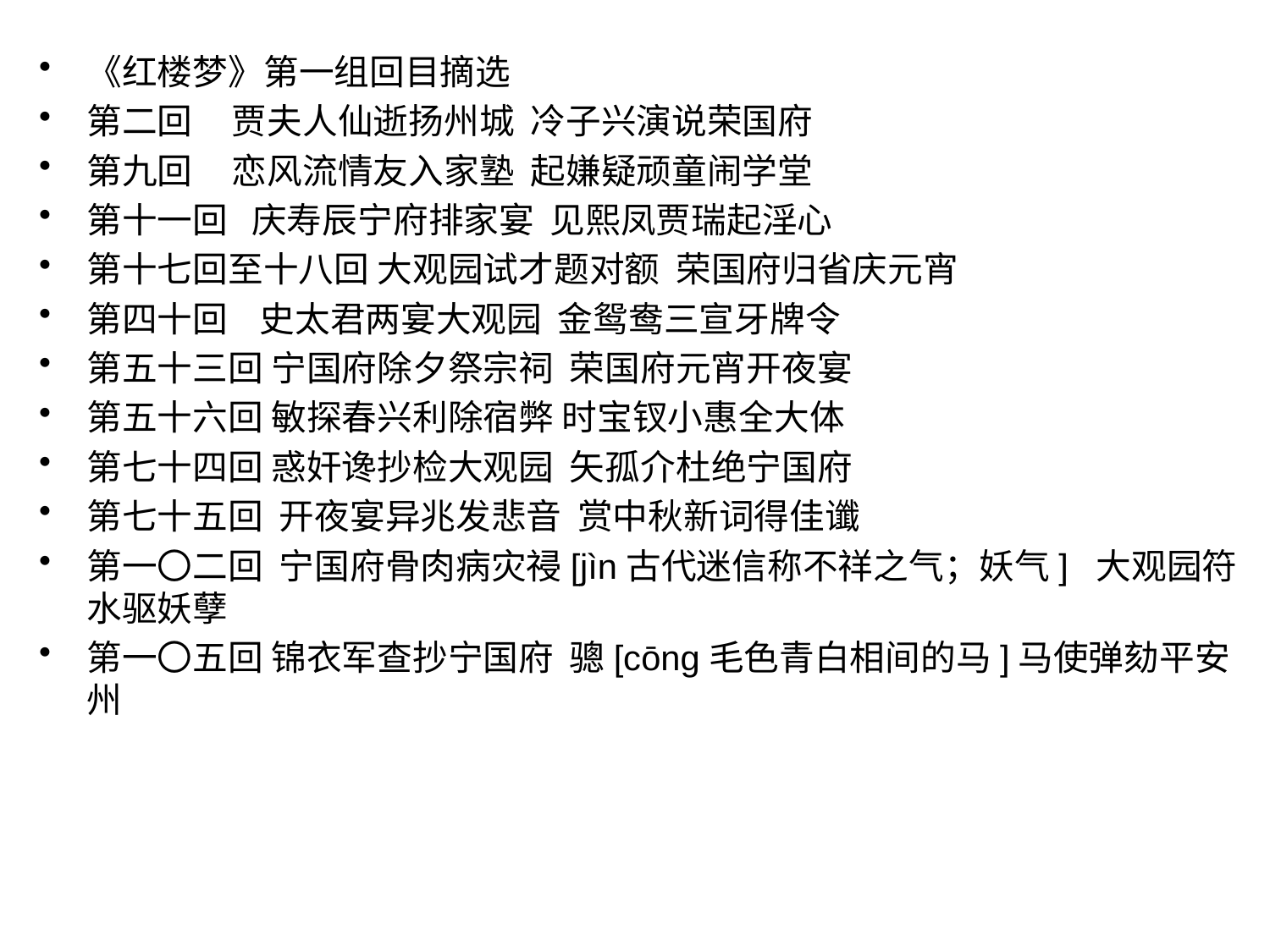

#
《红楼梦》第一组回目摘选
第二回     贾夫人仙逝扬州城  冷子兴演说荣国府
第九回     恋风流情友入家塾  起嫌疑顽童闹学堂
第十一回   庆寿辰宁府排家宴  见熙凤贾瑞起淫心
第十七回至十八回 大观园试才题对额  荣国府归省庆元宵
第四十回    史太君两宴大观园  金鸳鸯三宣牙牌令
第五十三回 宁国府除夕祭宗祠  荣国府元宵开夜宴
第五十六回 敏探春兴利除宿弊 时宝钗小惠全大体
第七十四回 惑奸谗抄检大观园  矢孤介杜绝宁国府
第七十五回  开夜宴异兆发悲音  赏中秋新词得佳谶
第一〇二回  宁国府骨肉病灾祲[jìn古代迷信称不祥之气；妖气]  大观园符水驱妖孽
第一〇五回 锦衣军查抄宁国府  骢[cōng毛色青白相间的马]马使弹劾平安州